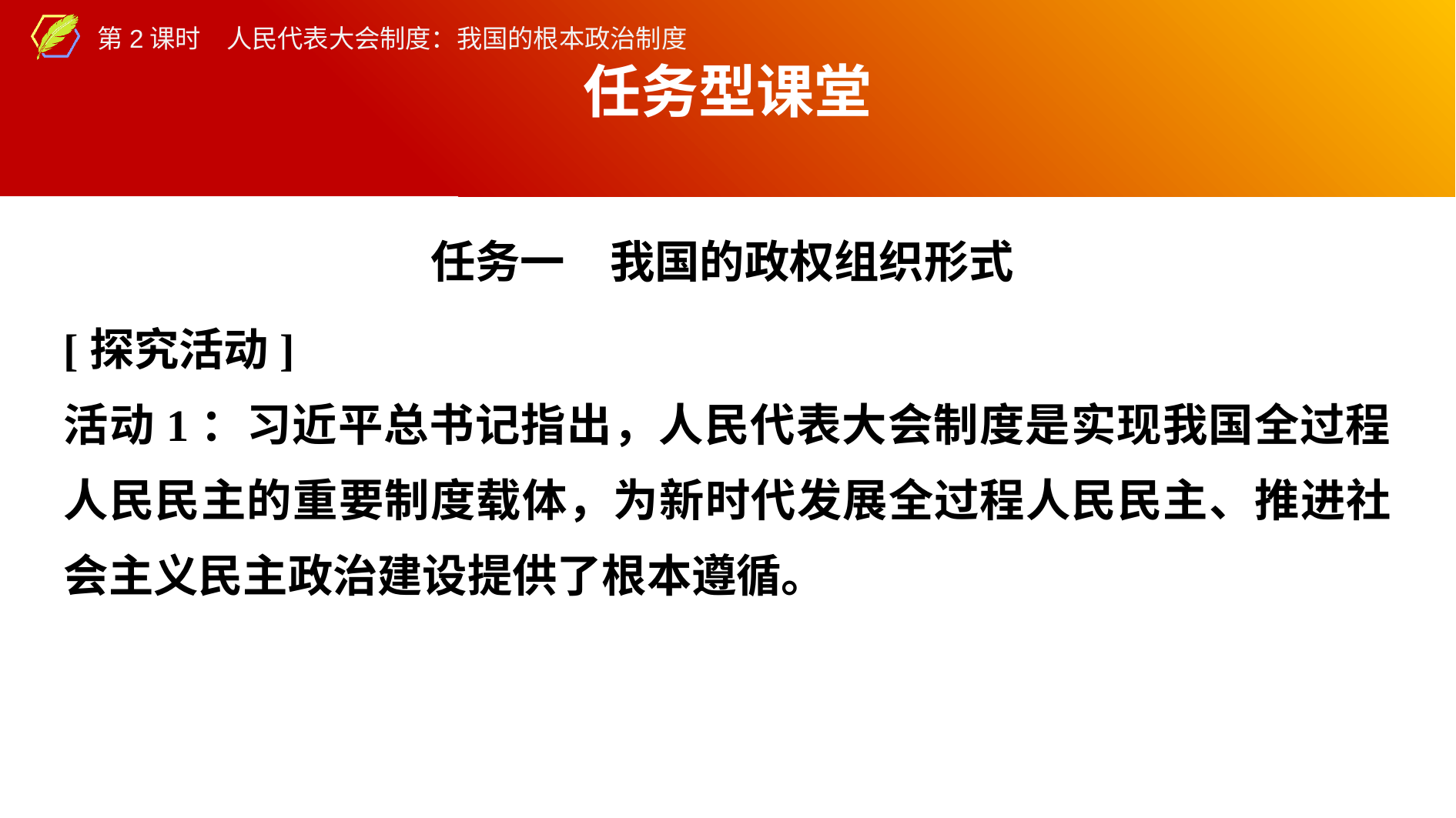

任务型课堂
任务一　我国的政权组织形式
[探究活动]
活动1：习近平总书记指出，人民代表大会制度是实现我国全过程人民民主的重要制度载体，为新时代发展全过程人民民主、推进社会主义民主政治建设提供了根本遵循。